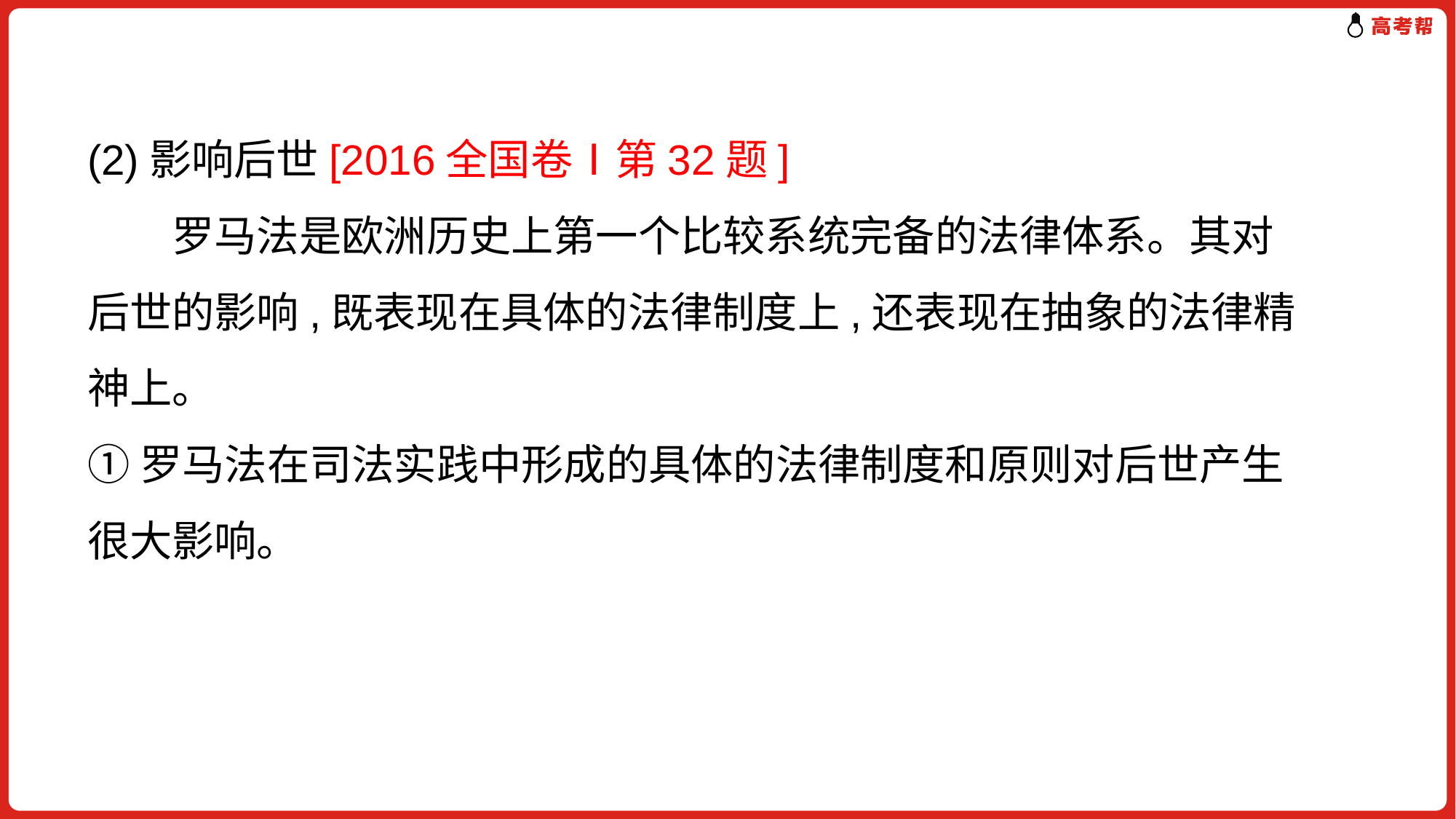

(2)影响后世[2016全国卷Ⅰ第32题]
　　罗马法是欧洲历史上第一个比较系统完备的法律体系。其对后世的影响,既表现在具体的法律制度上,还表现在抽象的法律精神上。
①罗马法在司法实践中形成的具体的法律制度和原则对后世产生很大影响。